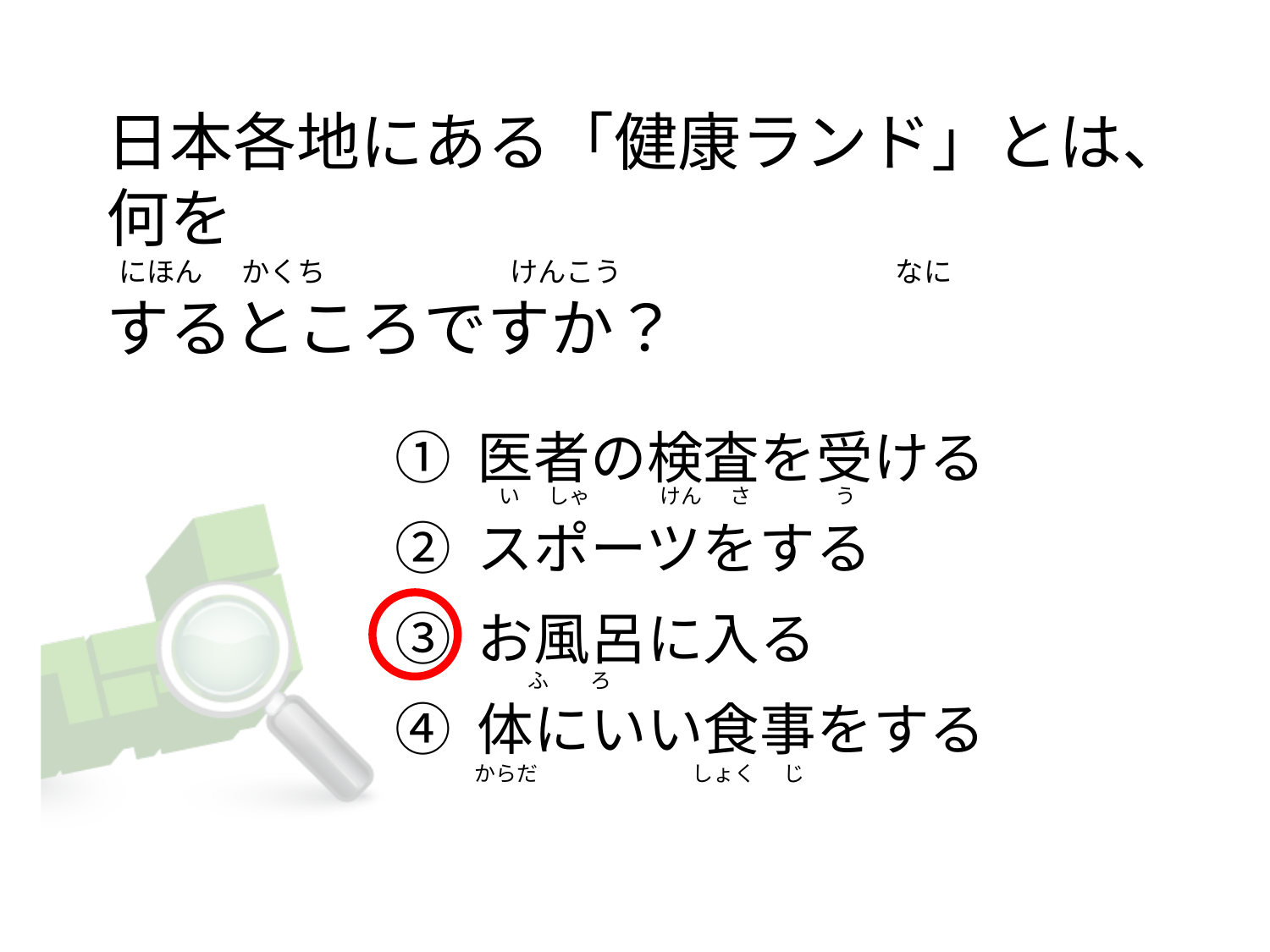

# 日本各地にある「健康ランド」とは、何を   にほん      かくち                             けんこう                                           なに するところですか？
① 医者の検査を受ける
② スポーツをする
③ お風呂に入る
④ 体にいい食事をする
   い      しゃ               けん      さ                  う

               ふ         ろ
からだ                                 しょく      じ